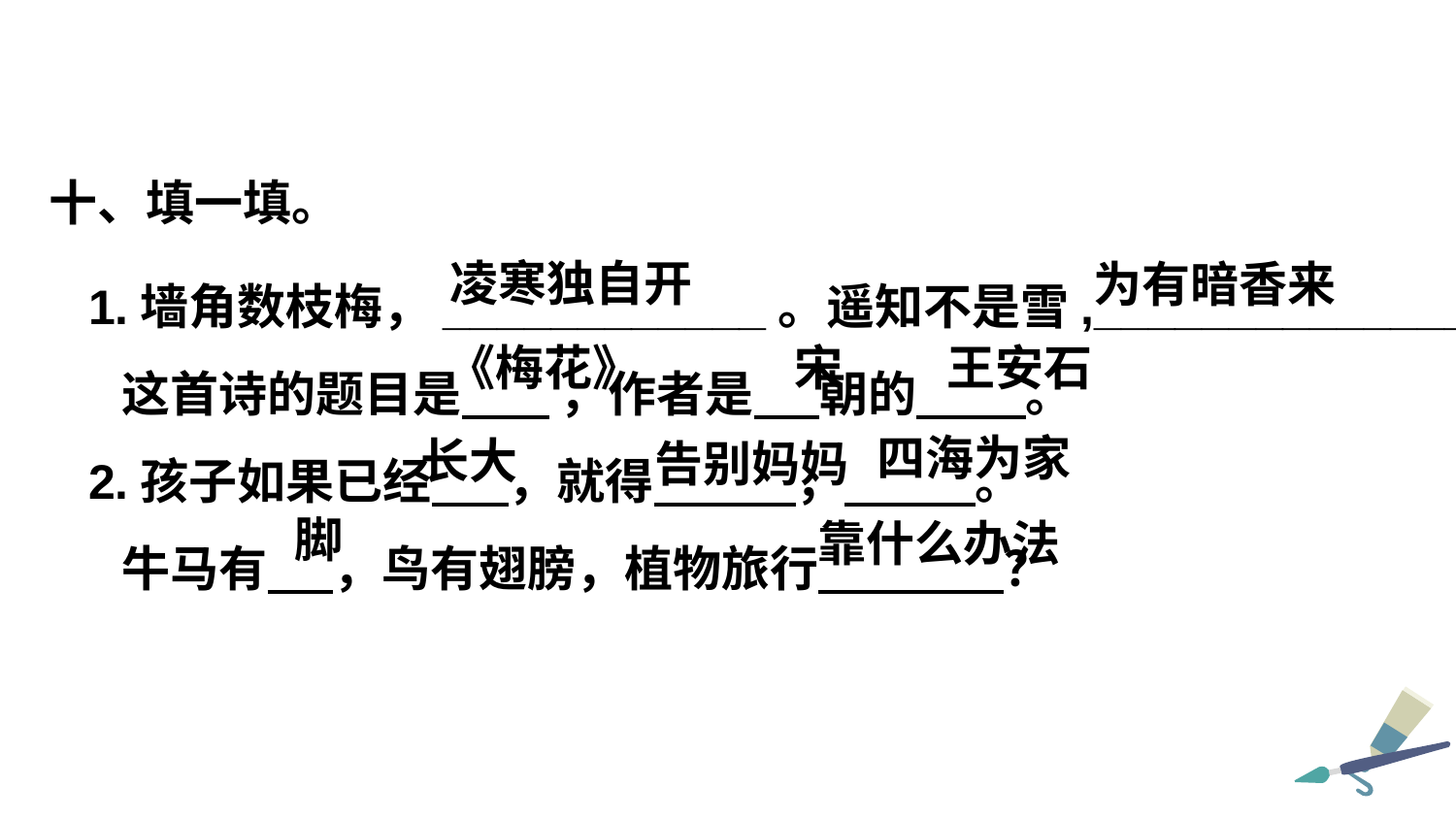

十、填一填。
1.墙角数枝梅，____________。遥知不是雪,______________。
  这首诗的题目是         ，作者是      朝的          。
2.孩子如果已经       ，就得             ，            。
  牛马有      ，鸟有翅膀，植物旅行                 ？
  凌寒独自开
为有暗香来
王安石
《梅花》
宋
四海为家
长大
告别妈妈
 脚
靠什么办法